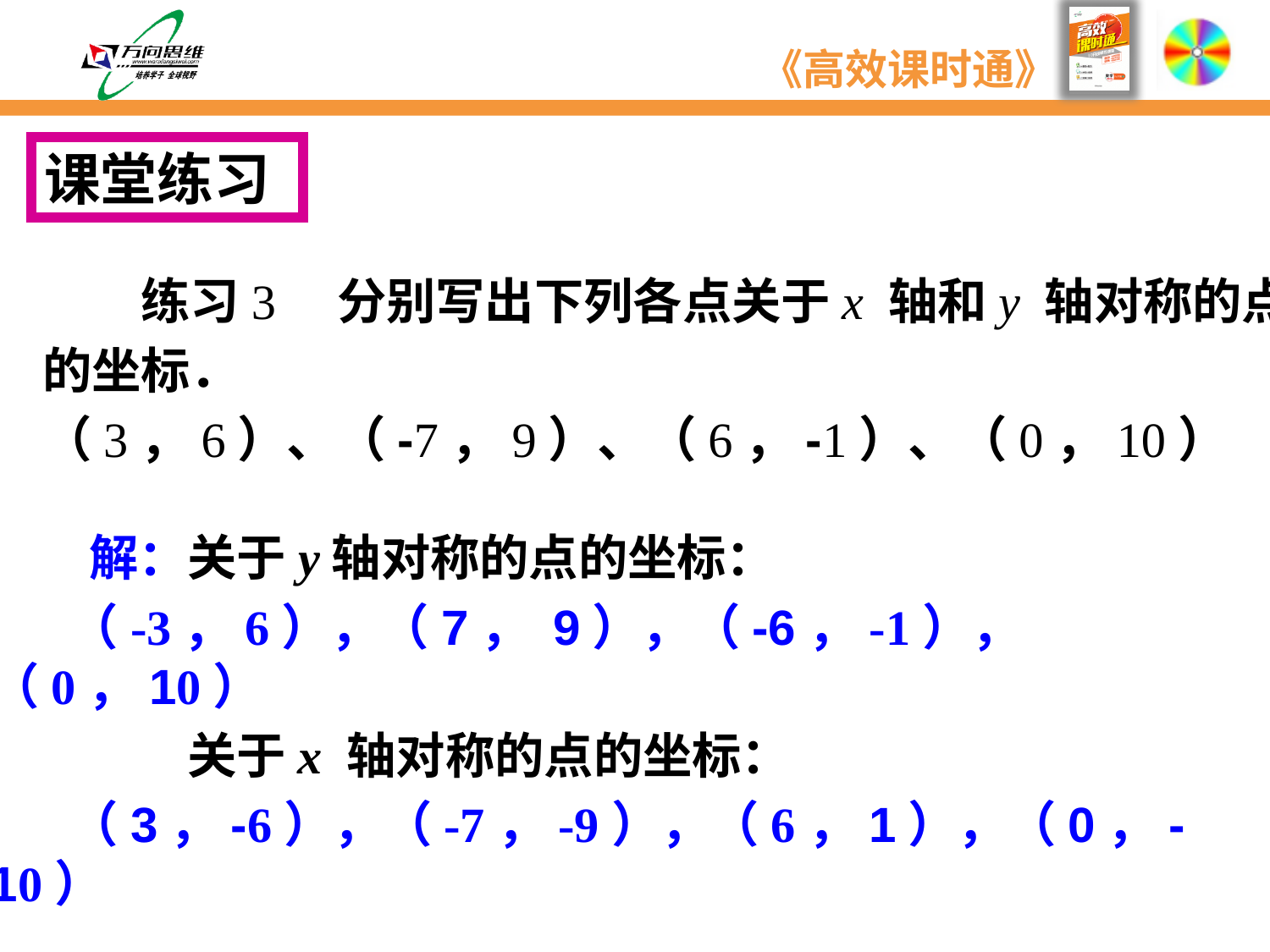

课堂练习
　　练习3　分别写出下列各点关于x 轴和y 轴对称的点
的坐标．
（3，6）、（-7，9）、（6，-1）、（0，10）
　　解：关于y轴对称的点的坐标：
      （-3，6），（7， 9），（-6，-1），（0，10）
　　　　关于x 轴对称的点的坐标：
      （3，-6），（-7，-9），（6，1），（0，-10）